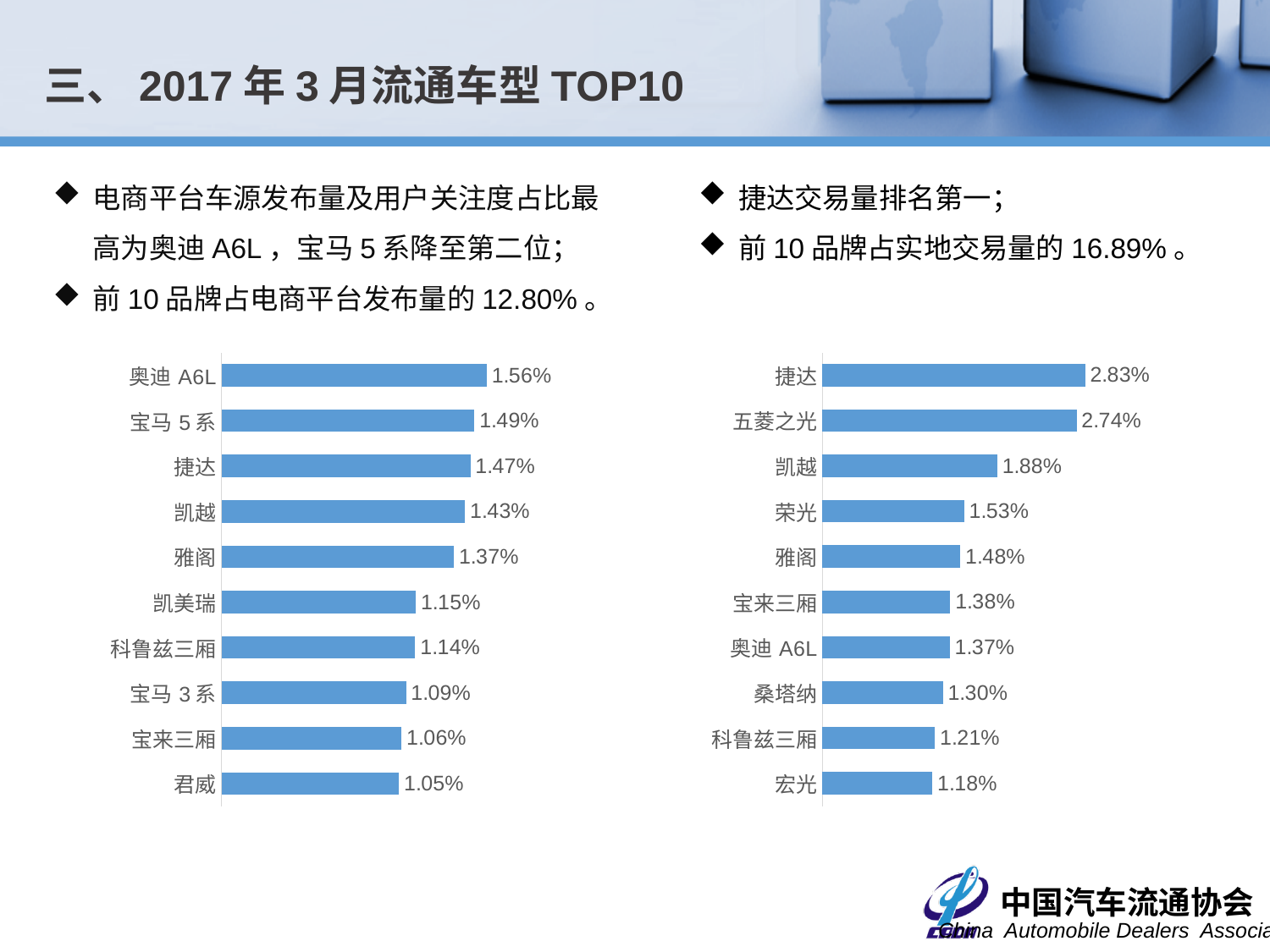

三、2017年3月流通车型TOP10
电商平台车源发布量及用户关注度占比最高为奥迪A6L，宝马5系降至第二位；
前10品牌占电商平台发布量的12.80%。
捷达交易量排名第一；
前10品牌占实地交易量的16.89%。

### Chart

| Category | 占比 |
|---|---|
| 捷达 | 0.0282651823032031 |
| 五菱之光 | 0.0273502956528439 |
| 凯越 | 0.0188081434542268 |
| 荣光 | 0.0152545310965157 |
| 雅阁 | 0.0148404245074058 |
| 宝来三厢 | 0.0137714516843545 |
| 奥迪A6L | 0.0137136693695949 |
| 桑塔纳 | 0.0129817600493076 |
| 科鲁兹三厢 | 0.0121246557137079 |
| 宏光 | 0.011826113754117 |

### Chart

| Category | 占比 |
|---|---|
| 奥迪A6L | 0.0156284450669883 |
| 宝马5系 | 0.0149021438854519 |
| 捷达 | 0.0146557202702878 |
| 凯越 | 0.0143444483353436 |
| 雅阁 | 0.0136959651375433 |
| 凯美瑞 | 0.0114522132731541 |
| 科鲁兹三厢 | 0.0114133042812861 |
| 宝马3系 | 0.0108685783951338 |
| 宝来三厢 | 0.0106091851160136 |
| 君威 | 0.0104535491485416 |